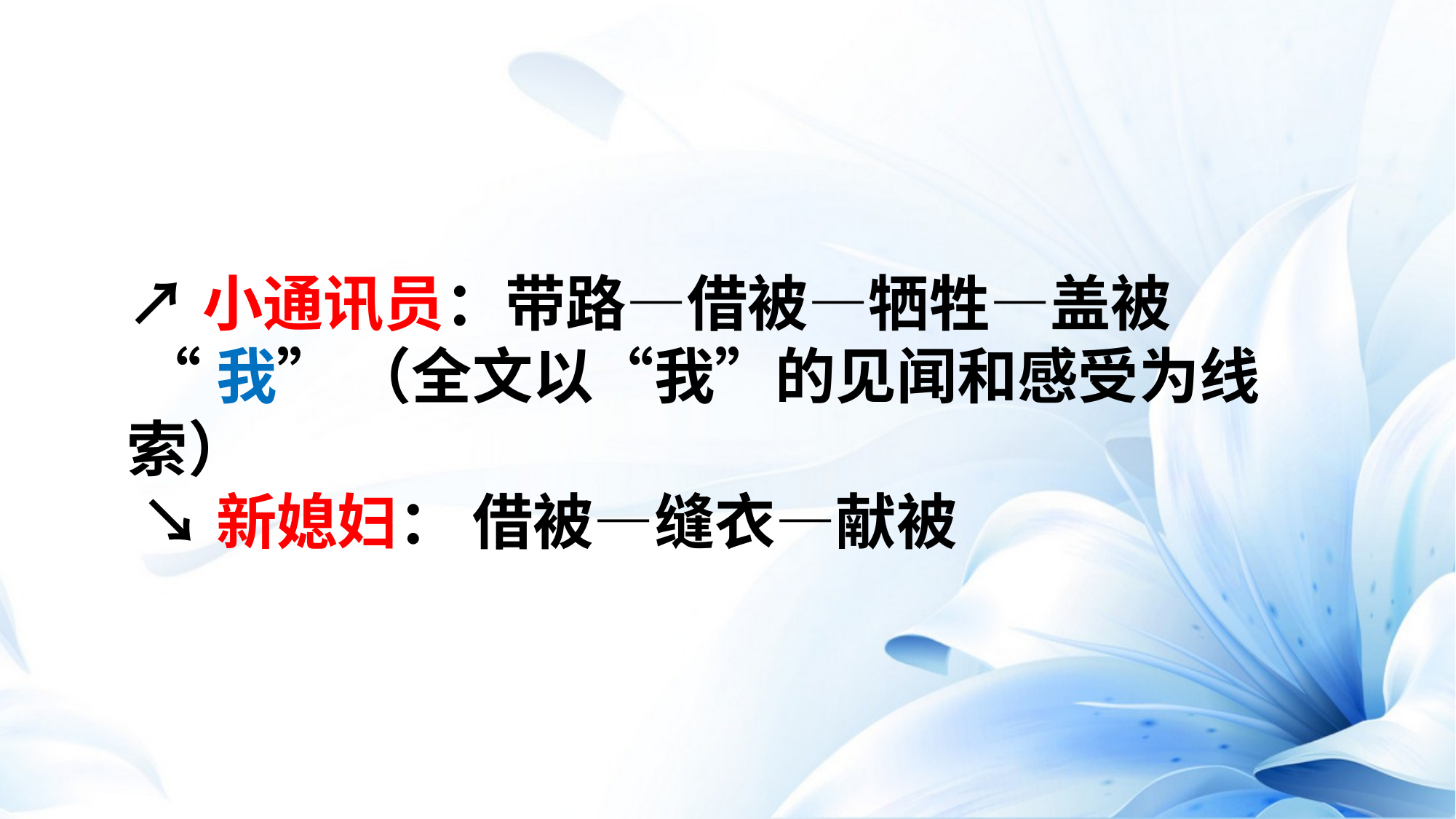

↗小通讯员：带路—借被—牺牲—盖被
 “我” （全文以“我”的见闻和感受为线索）
 ↘新媳妇： 借被—缝衣—献被